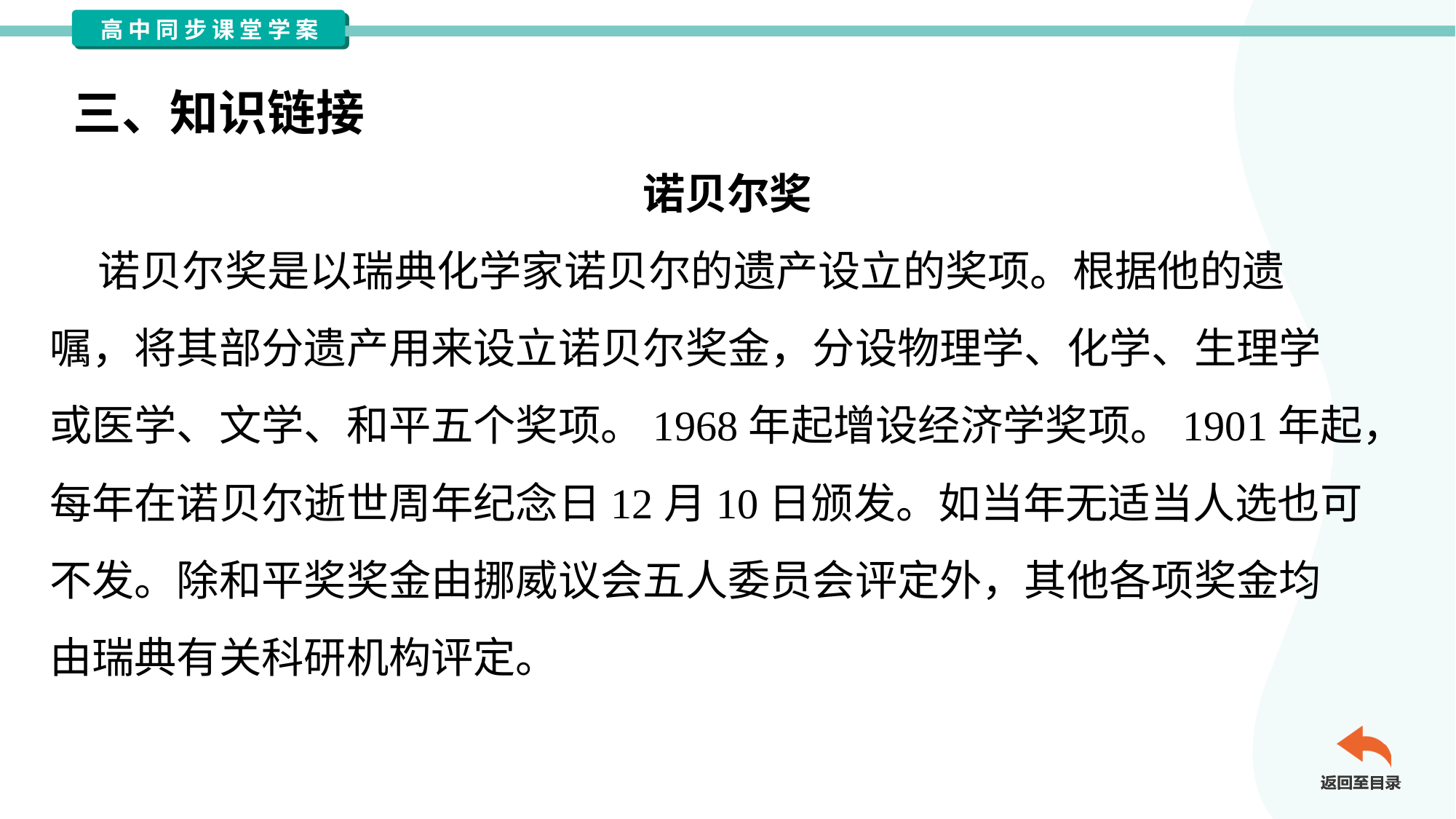

三、知识链接
诺贝尔奖
    诺贝尔奖是以瑞典化学家诺贝尔的遗产设立的奖项。根据他的遗
嘱，将其部分遗产用来设立诺贝尔奖金，分设物理学、化学、生理学
或医学、文学、和平五个奖项。1968年起增设经济学奖项。1901年起，
每年在诺贝尔逝世周年纪念日12月10日颁发。如当年无适当人选也可
不发。除和平奖奖金由挪威议会五人委员会评定外，其他各项奖金均
由瑞典有关科研机构评定。